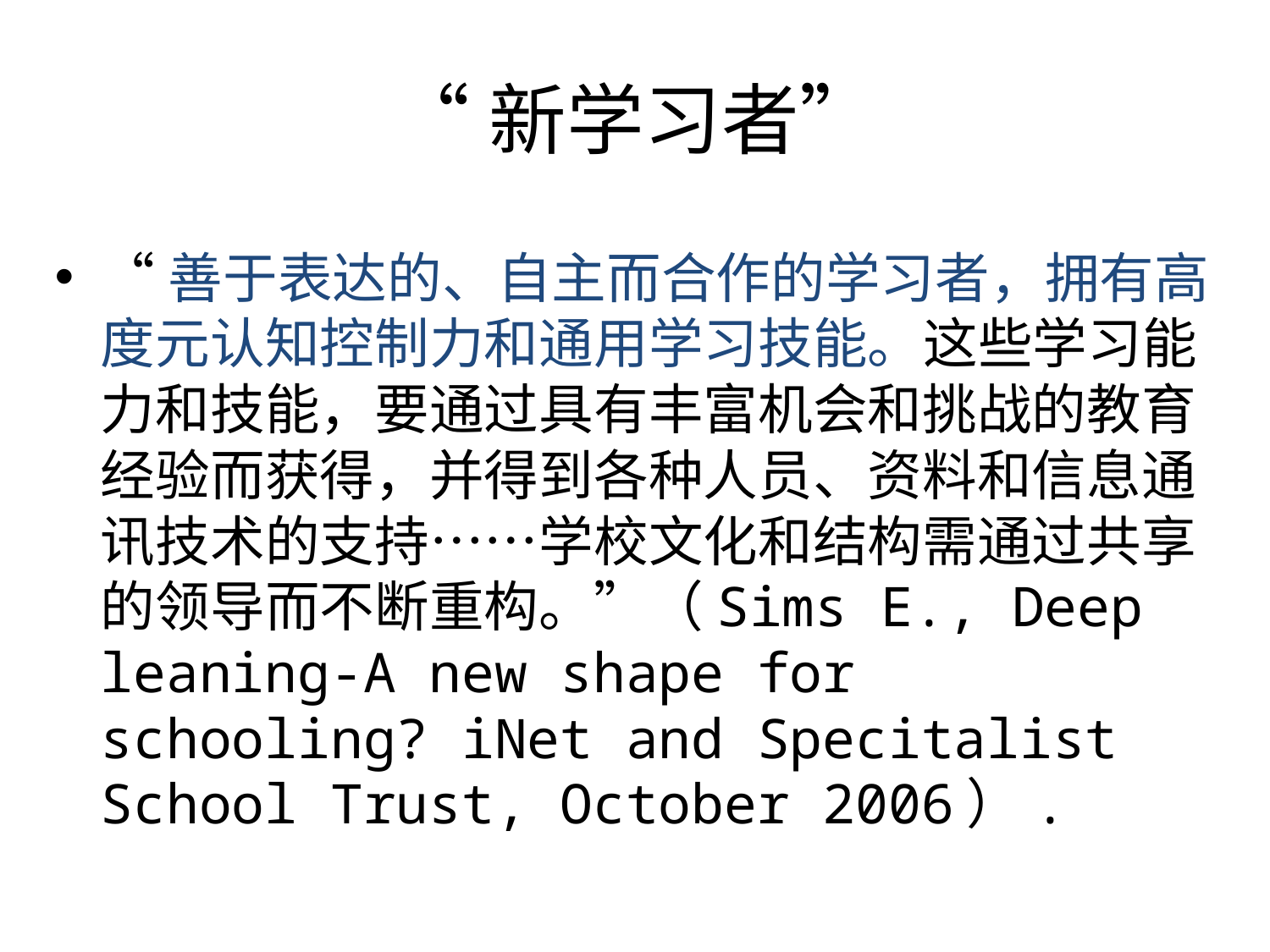

# “新学习者”
“善于表达的、自主而合作的学习者，拥有高度元认知控制力和通用学习技能。这些学习能力和技能，要通过具有丰富机会和挑战的教育经验而获得，并得到各种人员、资料和信息通讯技术的支持……学校文化和结构需通过共享的领导而不断重构。”（Sims E., Deep leaning-A new shape for schooling? iNet and Specitalist School Trust, October 2006）.